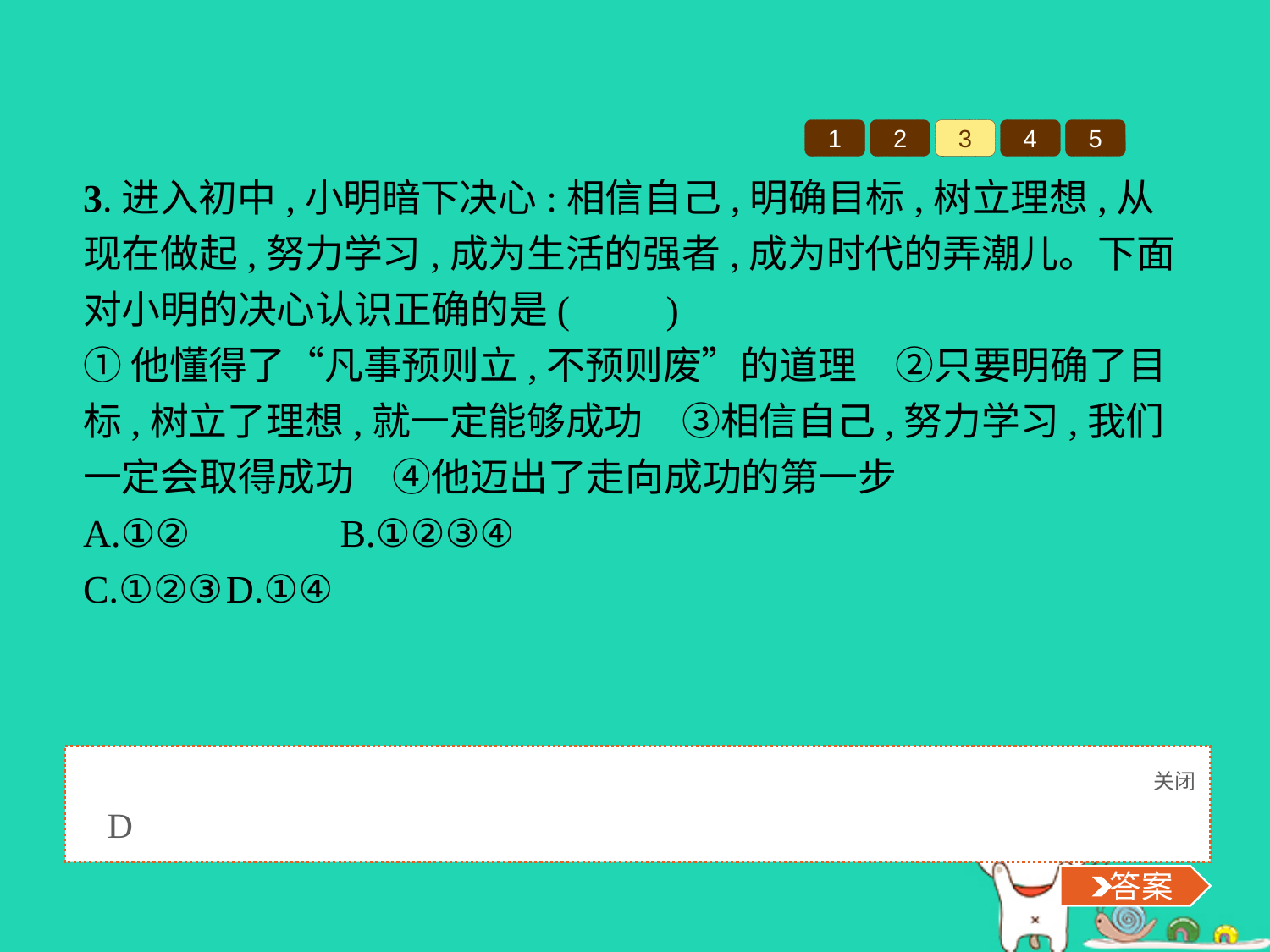

1
2
3
4
5
3.进入初中,小明暗下决心:相信自己,明确目标,树立理想,从现在做起,努力学习,成为生活的强者,成为时代的弄潮儿。下面对小明的决心认识正确的是(　　)
①他懂得了“凡事预则立,不预则废”的道理　②只要明确了目标,树立了理想,就一定能够成功　③相信自己,努力学习,我们一定会取得成功　④他迈出了走向成功的第一步
A.①②		B.①②③④
C.①②③	D.①④

关闭
  答案

D
  答案